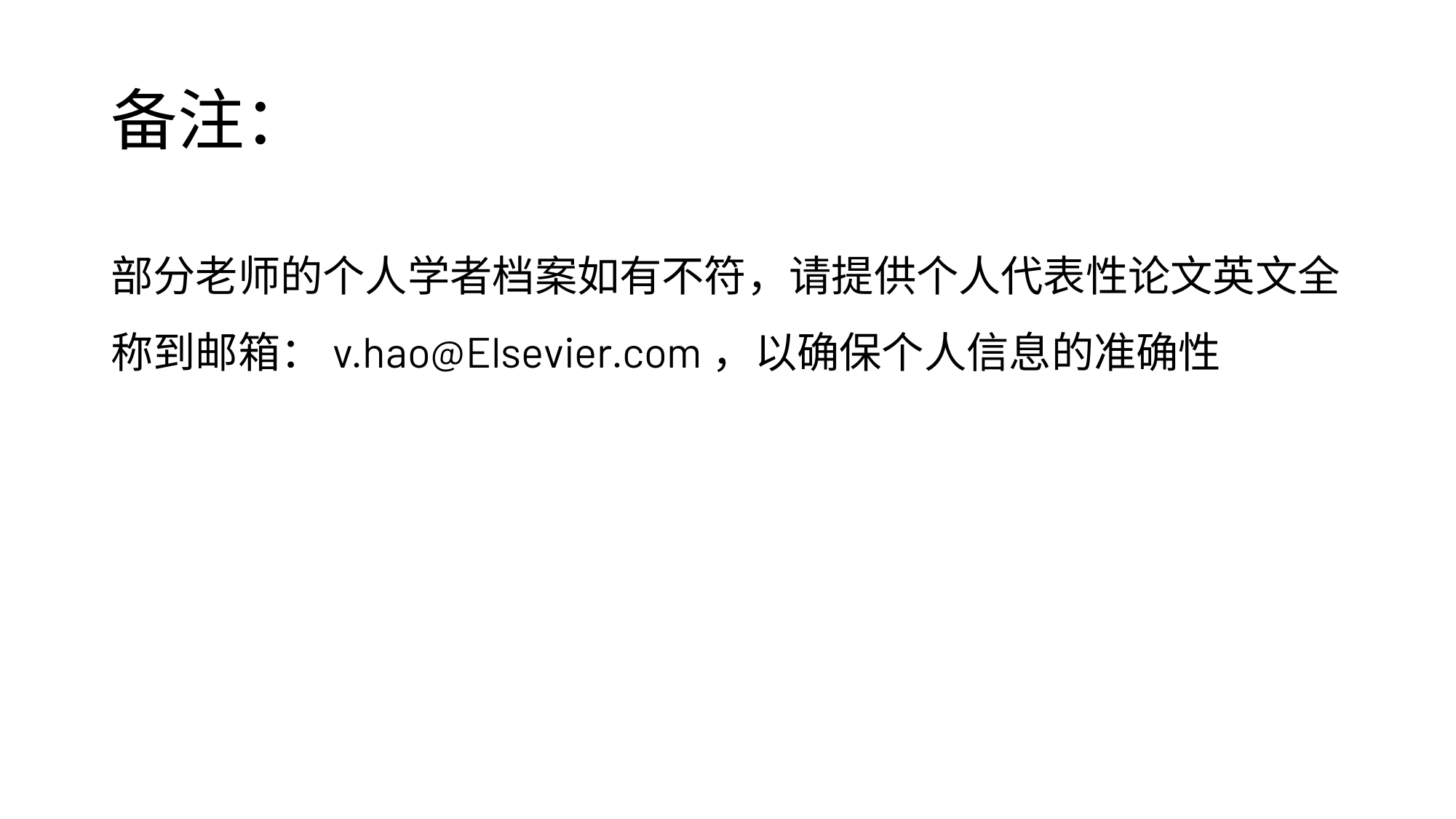

# 备注：
部分老师的个人学者档案如有不符，请提供个人代表性论文英文全称到邮箱：v.hao@Elsevier.com，以确保个人信息的准确性